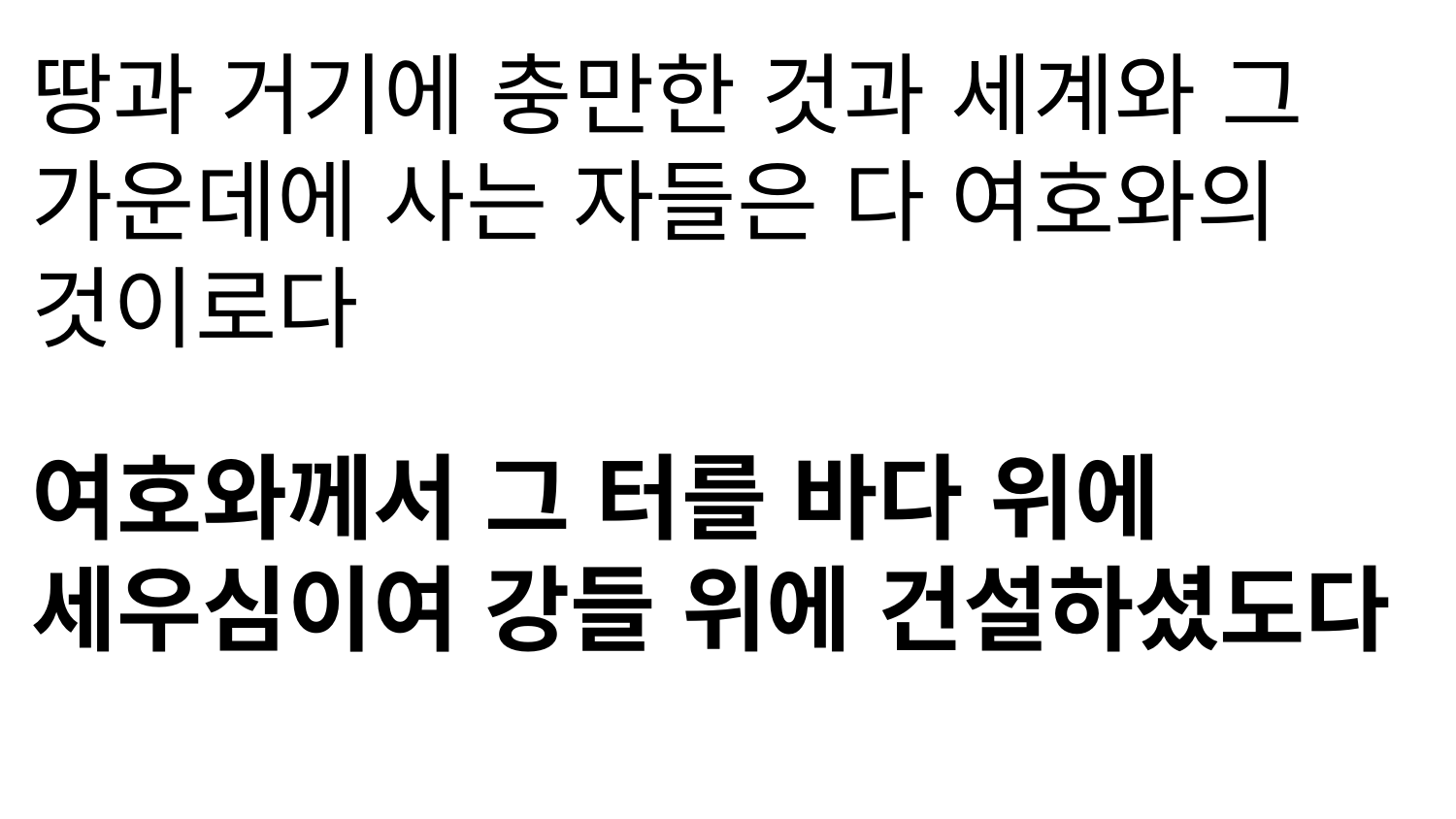

땅과 거기에 충만한 것과 세계와 그 가운데에 사는 자들은 다 여호와의 것이로다
여호와께서 그 터를 바다 위에 세우심이여 강들 위에 건설하셨도다